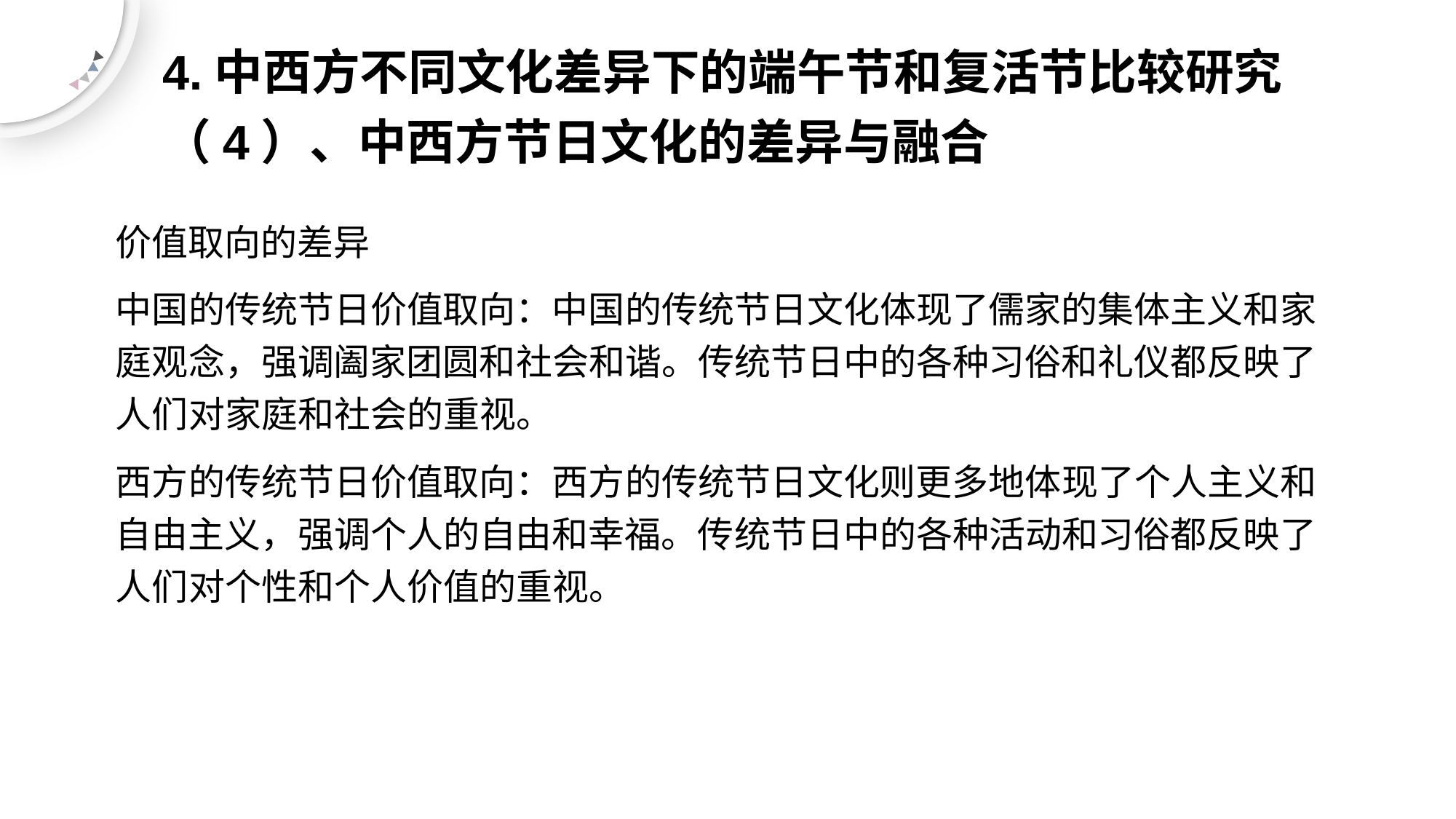

# 4.中西方不同文化差异下的端午节和复活节比较研究 （4）、中西方节日文化的差异与融合
价值取向的差异
中国的传统节日价值取向：中国的传统节日文化体现了儒家的集体主义和家庭观念，强调阖家团圆和社会和谐。传统节日中的各种习俗和礼仪都反映了人们对家庭和社会的重视。
西方的传统节日价值取向：西方的传统节日文化则更多地体现了个人主义和自由主义，强调个人的自由和幸福。传统节日中的各种活动和习俗都反映了人们对个性和个人价值的重视。